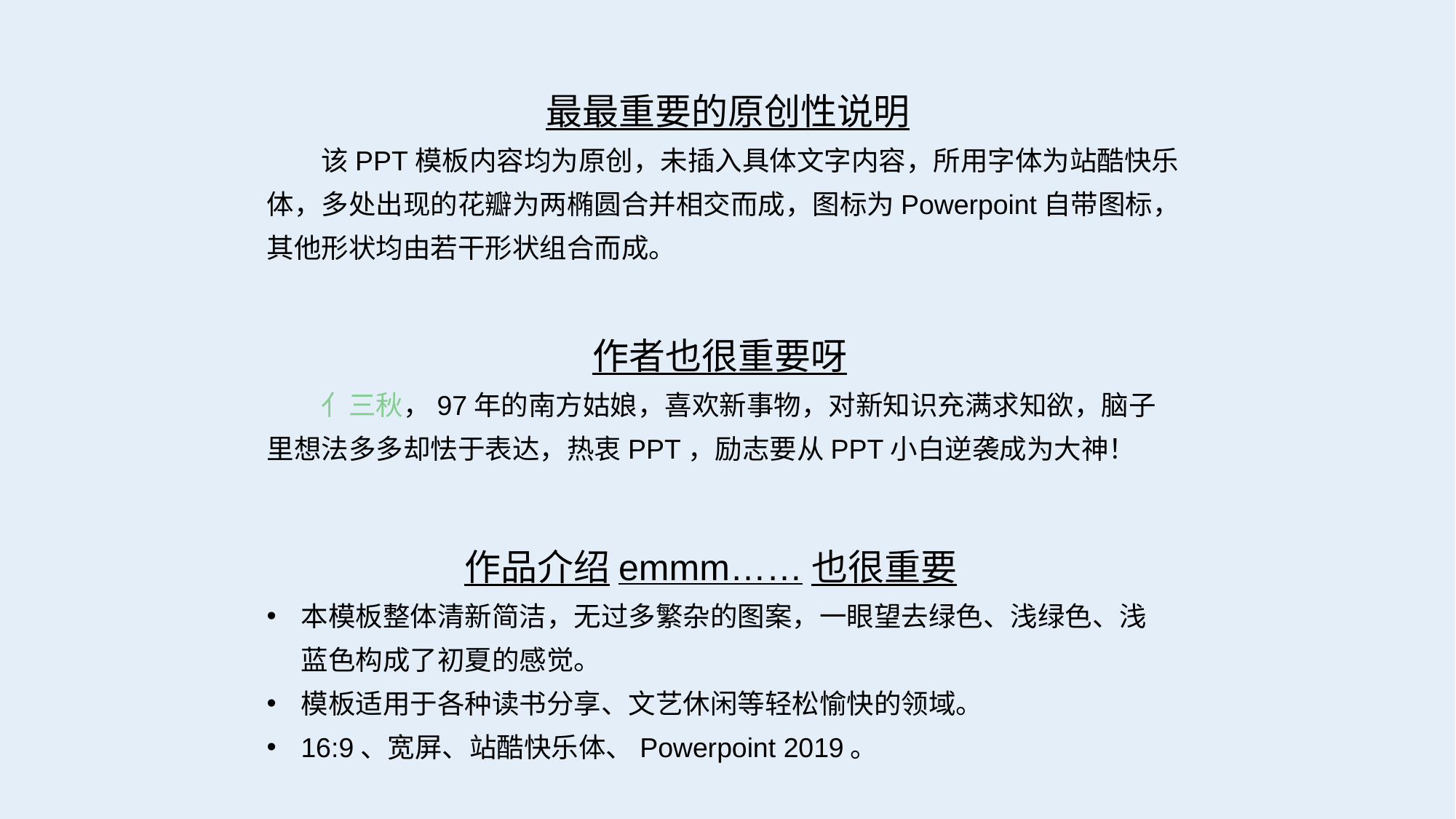

最最重要的原创性说明
该PPT模板内容均为原创，未插入具体文字内容，所用字体为站酷快乐体，多处出现的花瓣为两椭圆合并相交而成，图标为Powerpoint自带图标，其他形状均由若干形状组合而成。
作者也很重要呀
亻三秋，97年的南方姑娘，喜欢新事物，对新知识充满求知欲，脑子里想法多多却怯于表达，热衷PPT，励志要从PPT小白逆袭成为大神！
作品介绍emmm……也很重要
本模板整体清新简洁，无过多繁杂的图案，一眼望去绿色、浅绿色、浅蓝色构成了初夏的感觉。
模板适用于各种读书分享、文艺休闲等轻松愉快的领域。
16:9、宽屏、站酷快乐体、Powerpoint 2019。